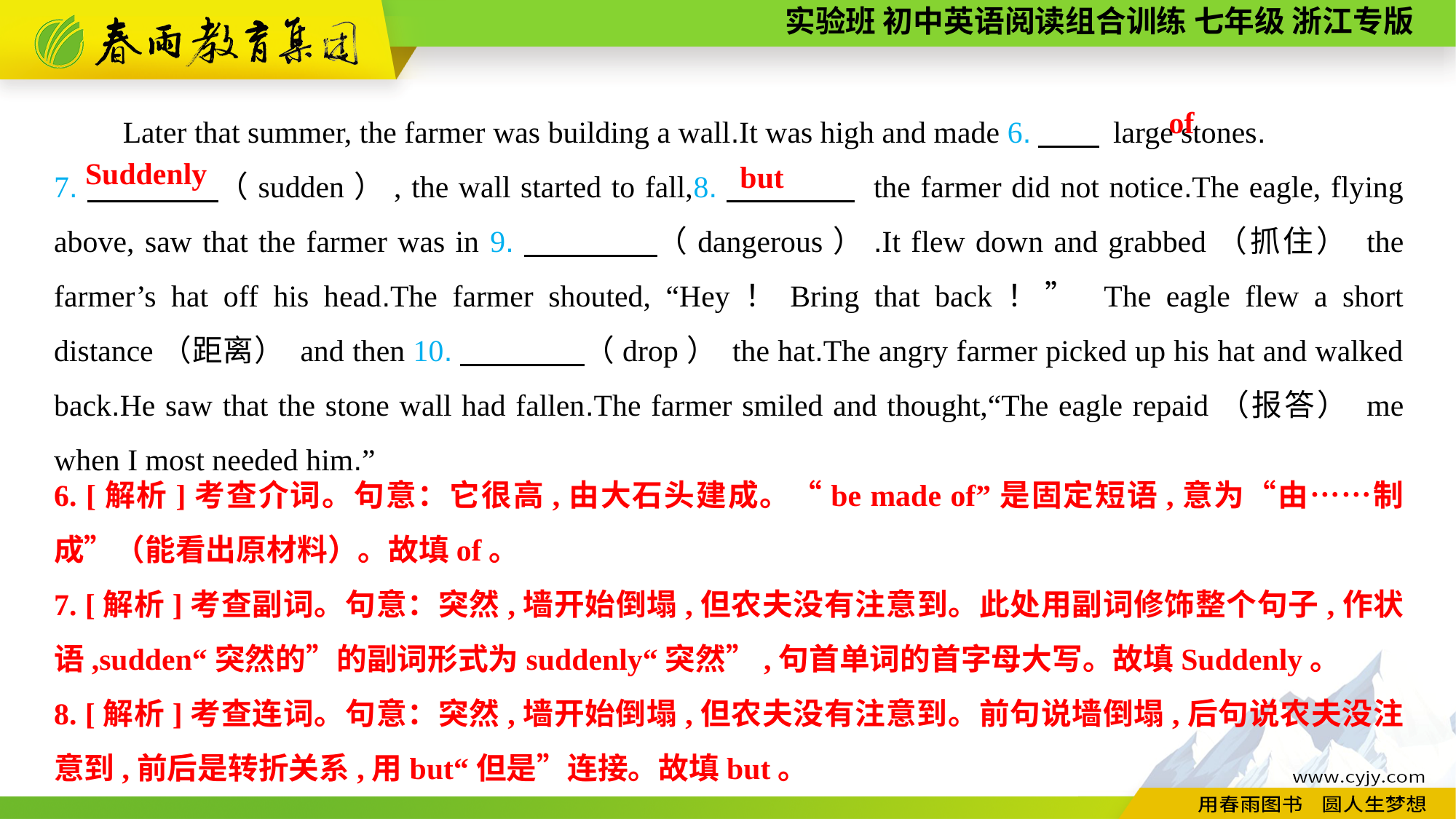

Later that summer, the farmer was building a wall.It was high and made 6.　　 large stones.
7.　　　　（sudden）, the wall started to fall,8.　　　　 the farmer did not notice.The eagle, flying above, saw that the farmer was in 9.　　　　（dangerous）.It flew down and grabbed（抓住） the farmer’s hat off his head.The farmer shouted, “Hey！Bring that back！” The eagle flew a short distance（距离） and then 10.　　　　（drop） the hat.The angry farmer picked up his hat and walked back.He saw that the stone wall had fallen.The farmer smiled and thought,“The eagle repaid（报答） me when I most needed him.”
of
Suddenly
but
6. [解析]考查介词。句意：它很高,由大石头建成。“be made of”是固定短语,意为“由……制成”（能看出原材料）。故填of。
7. [解析]考查副词。句意：突然,墙开始倒塌,但农夫没有注意到。此处用副词修饰整个句子,作状语,sudden“突然的”的副词形式为suddenly“突然”,句首单词的首字母大写。故填Suddenly。
8. [解析]考查连词。句意：突然,墙开始倒塌,但农夫没有注意到。前句说墙倒塌,后句说农夫没注意到,前后是转折关系,用but“但是”连接。故填but。